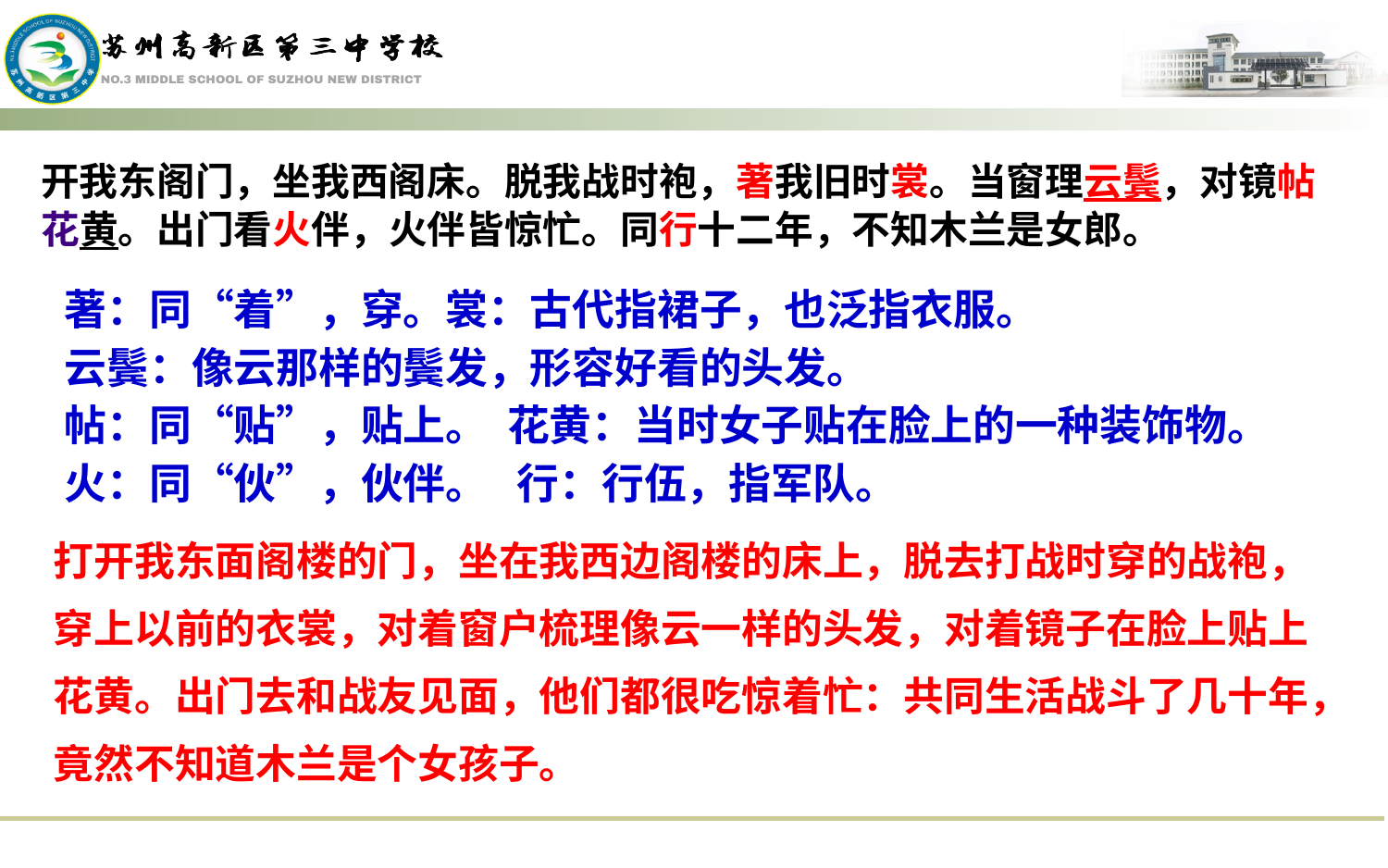

开我东阁门，坐我西阁床。脱我战时袍，著我旧时裳。当窗理云鬓，对镜帖花黄。出门看火伴，火伴皆惊忙。同行十二年，不知木兰是女郎。
著：同“着”，穿。裳：古代指裙子，也泛指衣服。
云鬓：像云那样的鬓发，形容好看的头发。
帖：同“贴”，贴上。  花黄：当时女子贴在脸上的一种装饰物。
火：同“伙”，伙伴。   行：行伍，指军队。
打开我东面阁楼的门，坐在我西边阁楼的床上，脱去打战时穿的战袍，穿上以前的衣裳，对着窗户梳理像云一样的头发，对着镜子在脸上贴上花黄。出门去和战友见面，他们都很吃惊着忙：共同生活战斗了几十年，竟然不知道木兰是个女孩子。